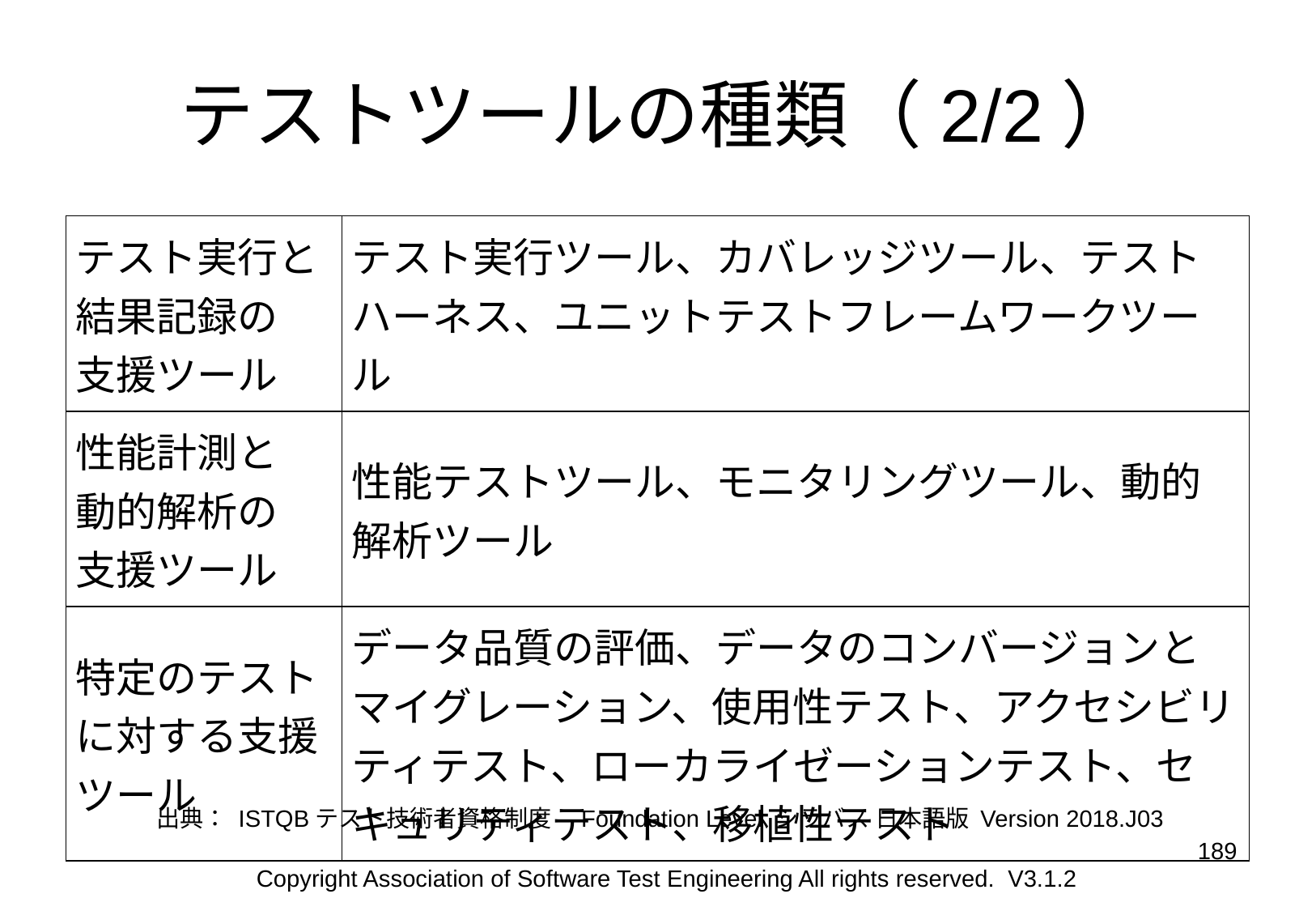

# テストツールの種類（2/2）
| テスト実行と 結果記録の 支援ツール | テスト実行ツール、カバレッジツール、テストハーネス、ユニットテストフレームワークツール |
| --- | --- |
| 性能計測と 動的解析の 支援ツール | 性能テストツール、モニタリングツール、動的解析ツール |
| 特定のテストに対する支援ツール | データ品質の評価、データのコンバージョンとマイグレーション、使用性テスト、アクセシビリティテスト、ローカライゼーションテスト、セキュリティテスト、移植性テスト |
出典： ISTQBテスト技術者資格制度　Foundation Level シラバス 日本語版 Version 2018.J03
189
Copyright Association of Software Test Engineering All rights reserved.  V3.1.2